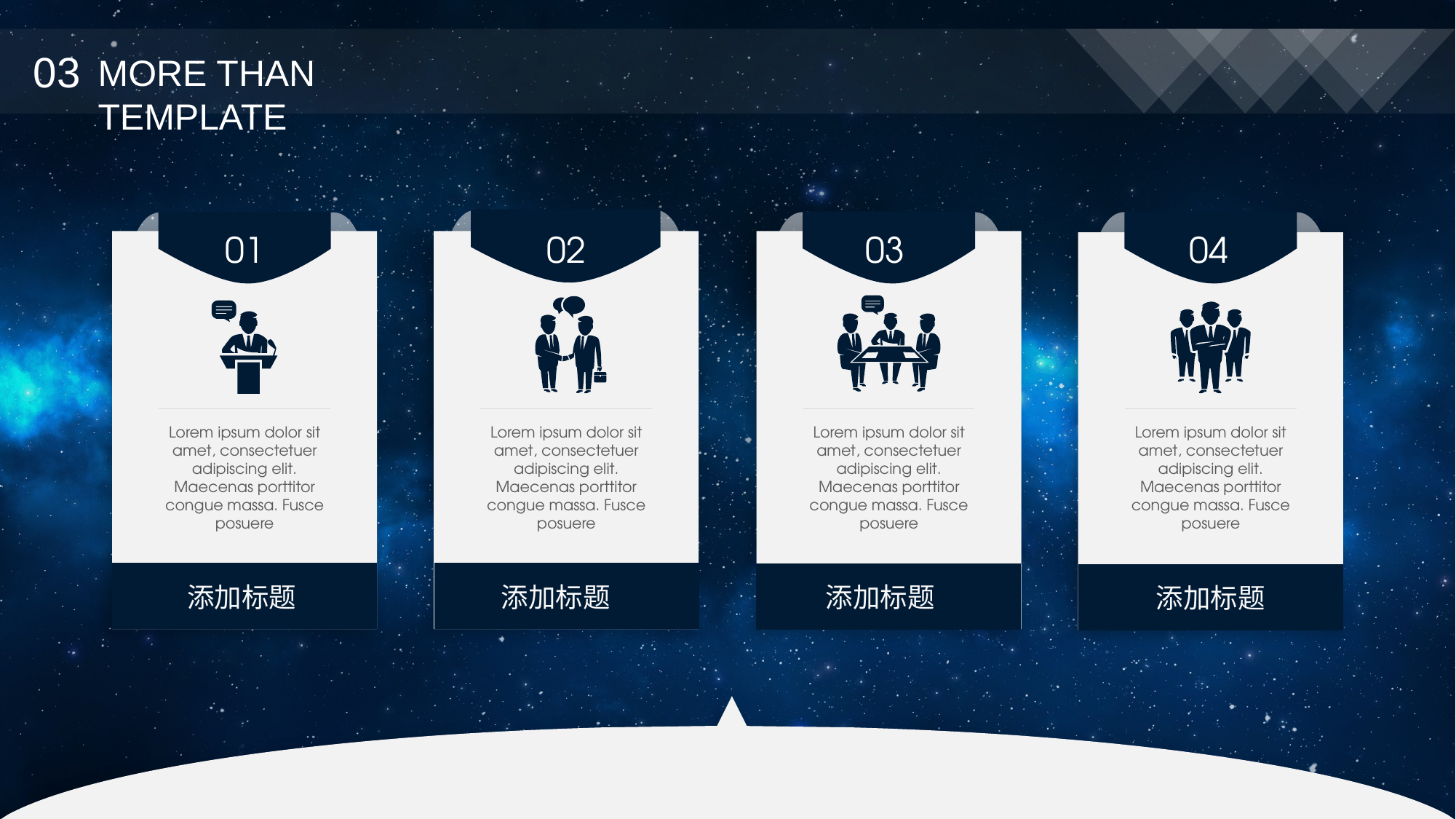

03
MORE THAN TEMPLATE

02

Lorem ipsum dolor sit amet, consectetuer adipiscing elit. Maecenas porttitor congue massa. Fusce posuere

添加标题

03

Lorem ipsum dolor sit amet, consectetuer adipiscing elit. Maecenas porttitor congue massa. Fusce posuere

添加标题

04

Lorem ipsum dolor sit amet, consectetuer adipiscing elit. Maecenas porttitor congue massa. Fusce posuere

添加标题

01

Lorem ipsum dolor sit amet, consectetuer adipiscing elit. Maecenas porttitor congue massa. Fusce posuere

添加标题
e7d195523061f1c0dc554706afe4c72a60a25314cbaece805811E654B44695D34D35691164BB3D154CCFD5D798F6FEAD99EAA8F1ADC3D4AFA5BC9ED0BB3A4B45073A038AC38E89AB54D31AA59602B9F134AB2F4D6262A1B4F8AD91EDB836BA4A8A86D335FB844568ED1D8A20E8CEC8589707BF5B91587DDBEC310FFCA457F18EA4057AC7F56DD7C2